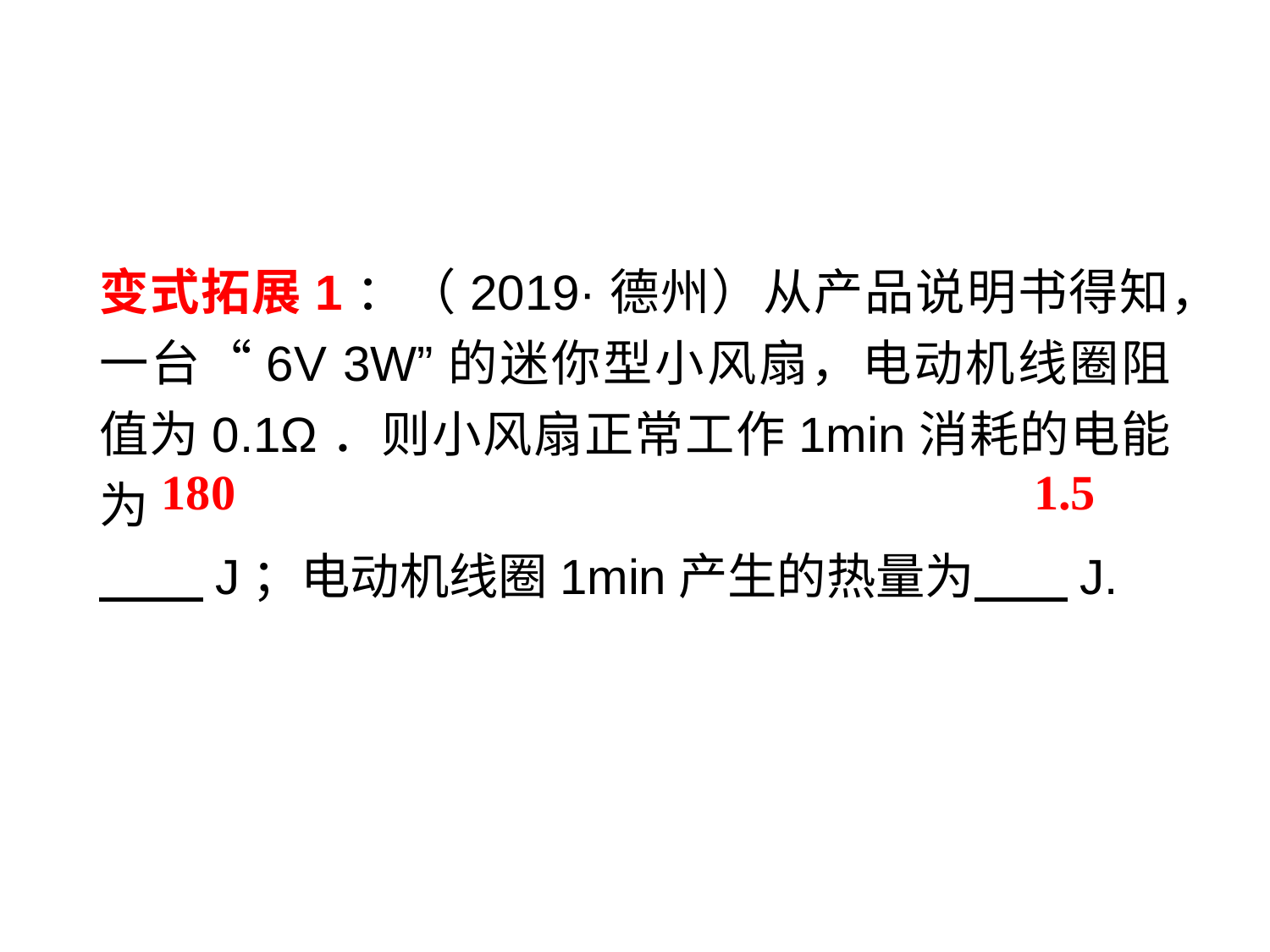

变式拓展1：（2019·德州）从产品说明书得知，一台“6V 3W”的迷你型小风扇，电动机线圈阻值为0.1Ω．则小风扇正常工作1min消耗的电能为
　     J；电动机线圈1min产生的热量为　    J.
180
1.5